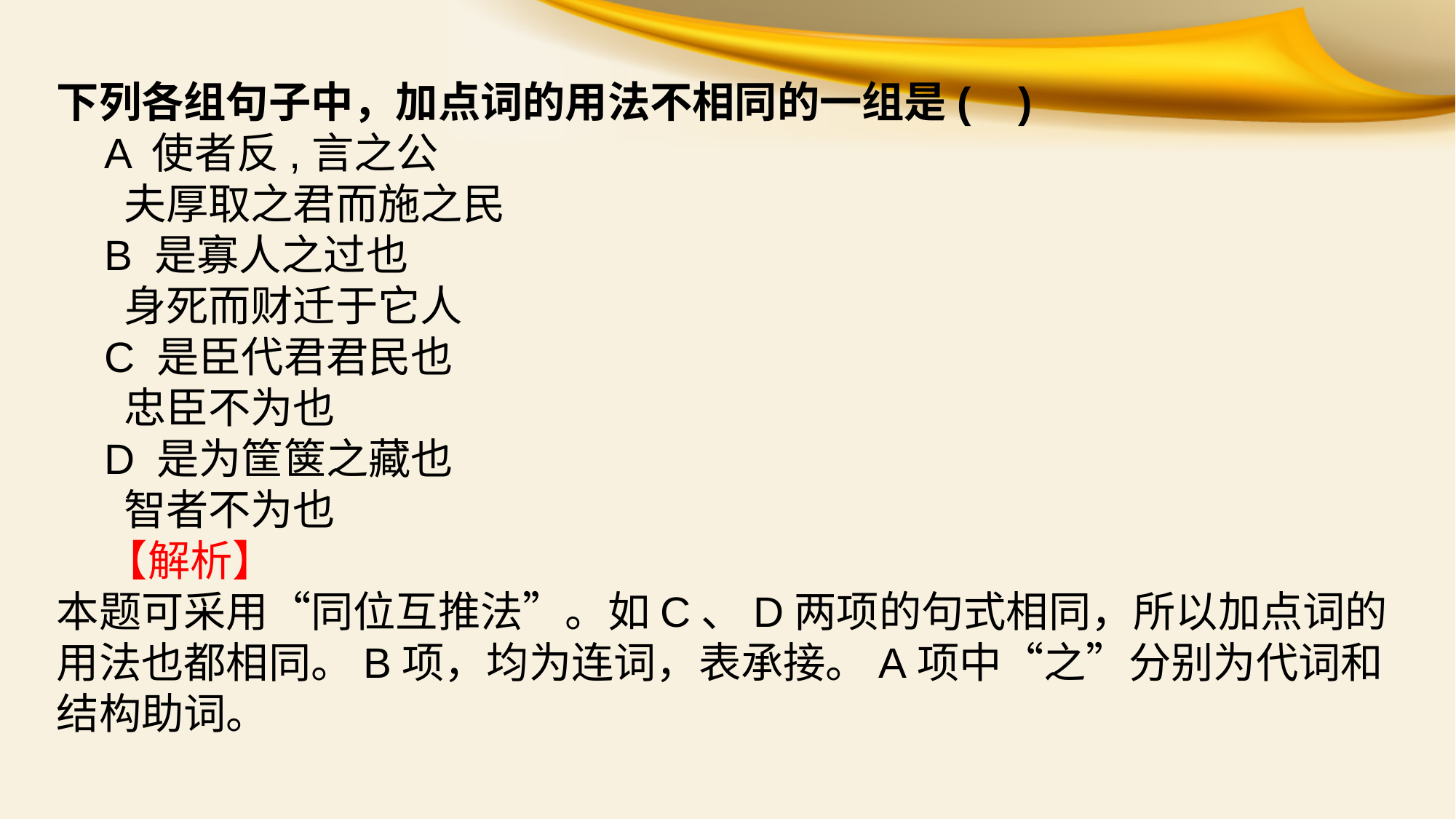

下列各组句子中，加点词的用法不相同的一组是(    )
    A 使者反,言之公
      夫厚取之君而施之民
    B 是寡人之过也
      身死而财迁于它人
    C 是臣代君君民也
      忠臣不为也
    D 是为筐箧之藏也
      智者不为也
    【解析】
本题可采用“同位互推法”。如C、D两项的句式相同，所以加点词的用法也都相同。B项，均为连词，表承接。A项中“之”分别为代词和结构助词。